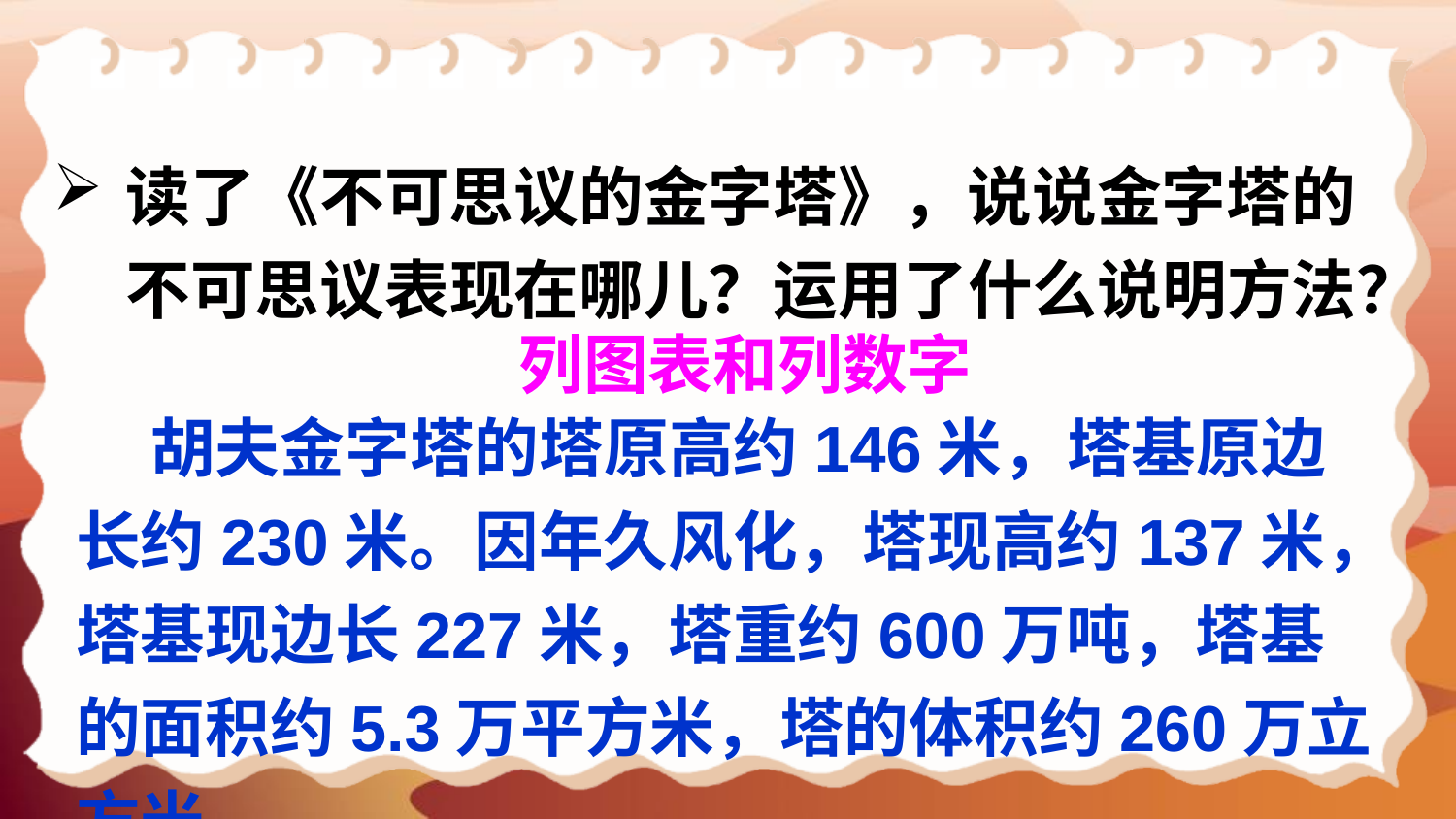

读了《不可思议的金字塔》，说说金字塔的不可思议表现在哪儿？运用了什么说明方法？
列图表和列数字
    胡夫金字塔的塔原高约146米，塔基原边长约230米。因年久风化，塔现高约137米，塔基现边长227米，塔重约600万吨，塔基的面积约5.3万平方米，塔的体积约260万立方米。